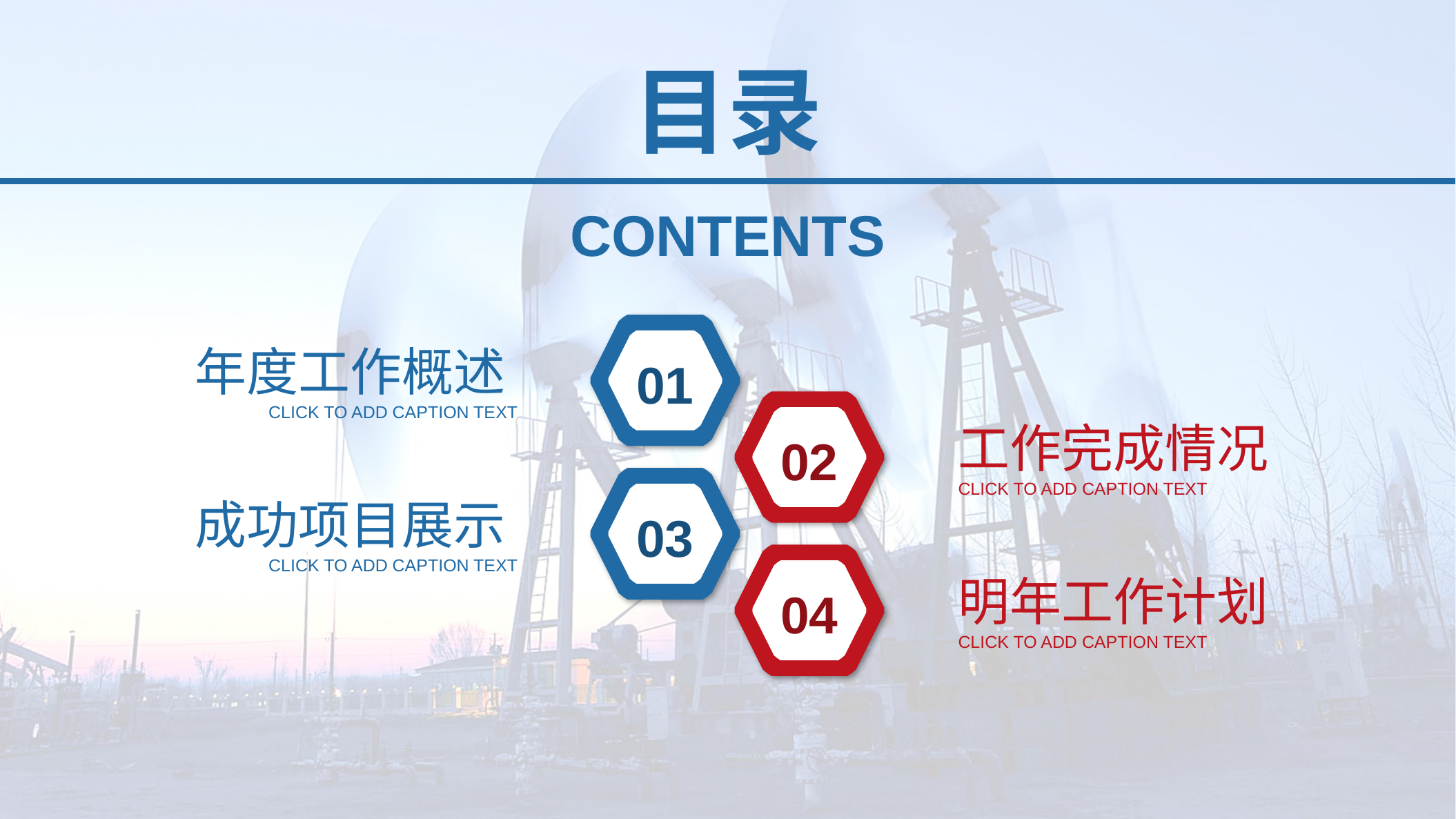

目录
CONTENTS

01
年度工作概述CLICK TO ADD CAPTION TEXT

02
工作完成情况CLICK TO ADD CAPTION TEXT

03
成功项目展示CLICK TO ADD CAPTION TEXT

04
明年工作计划CLICK TO ADD CAPTION TEXT